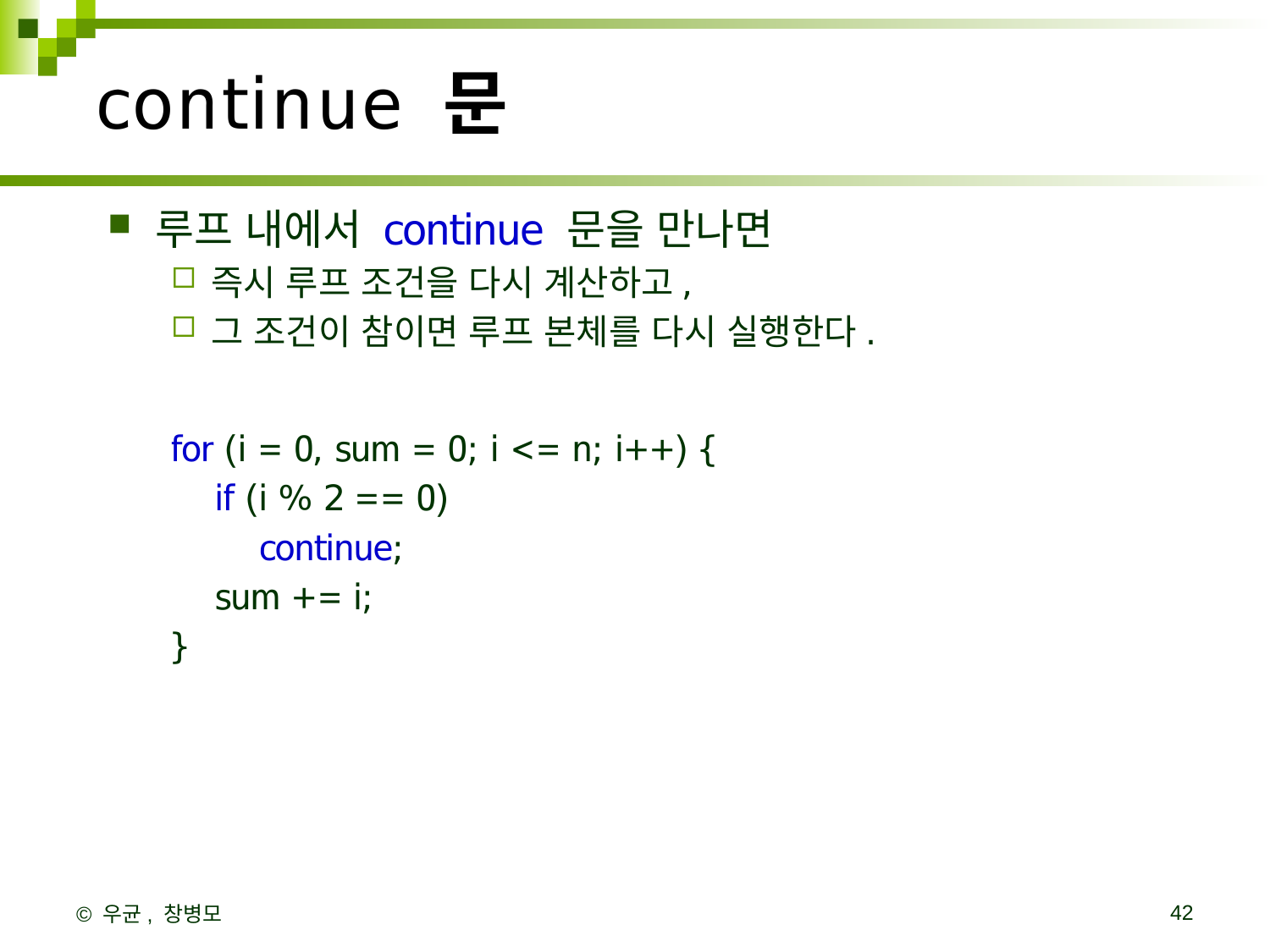

continue 문
루프 내에서 continue 문을 만나면
즉시 루프 조건을 다시 계산하고,
그 조건이 참이면 루프 본체를 다시 실행한다.

for (i = 0, sum = 0; i <= n; i++) {
    if (i % 2 == 0)
        continue;
    sum += i;
}

© 우균, 창병모
42